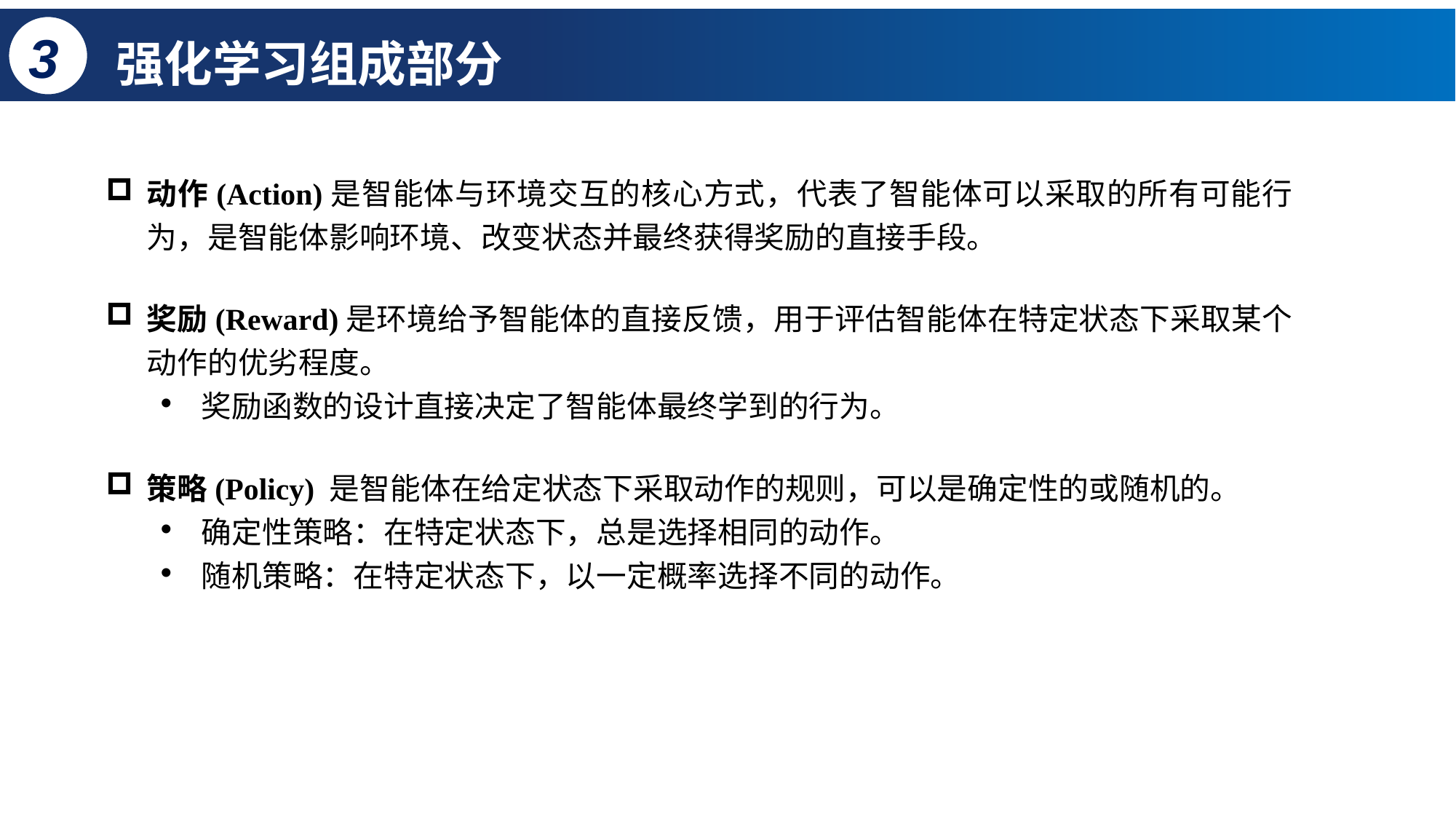

3
# 强化学习组成部分
动作(Action)是智能体与环境交互的核心方式，代表了智能体可以采取的所有可能行为，是智能体影响环境、改变状态并最终获得奖励的直接手段。
奖励(Reward)是环境给予智能体的直接反馈，用于评估智能体在特定状态下采取某个动作的优劣程度。
奖励函数的设计直接决定了智能体最终学到的行为。
策略(Policy) 是智能体在给定状态下采取动作的规则，可以是确定性的或随机的。
确定性策略：在特定状态下，总是选择相同的动作。
随机策略：在特定状态下，以一定概率选择不同的动作。